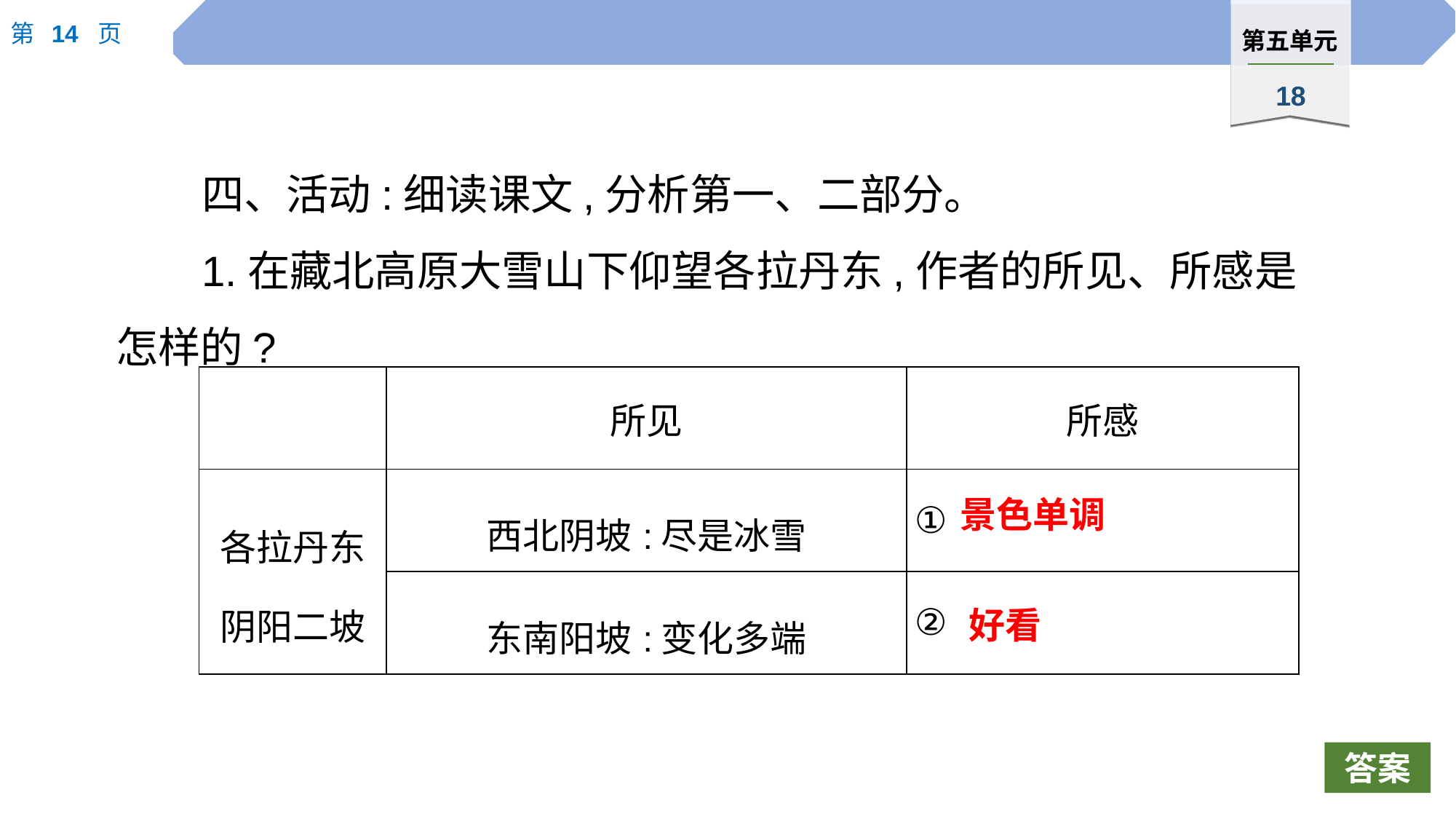

四、活动:细读课文,分析第一、二部分。
1.在藏北高原大雪山下仰望各拉丹东,作者的所见、所感是怎样的?
|  | 所见 | 所感 |
| --- | --- | --- |
| 各拉丹东 阴阳二坡 | 西北阴坡:尽是冰雪 | ① |
|  | 东南阳坡:变化多端 | ② |
景色单调
好看
答案